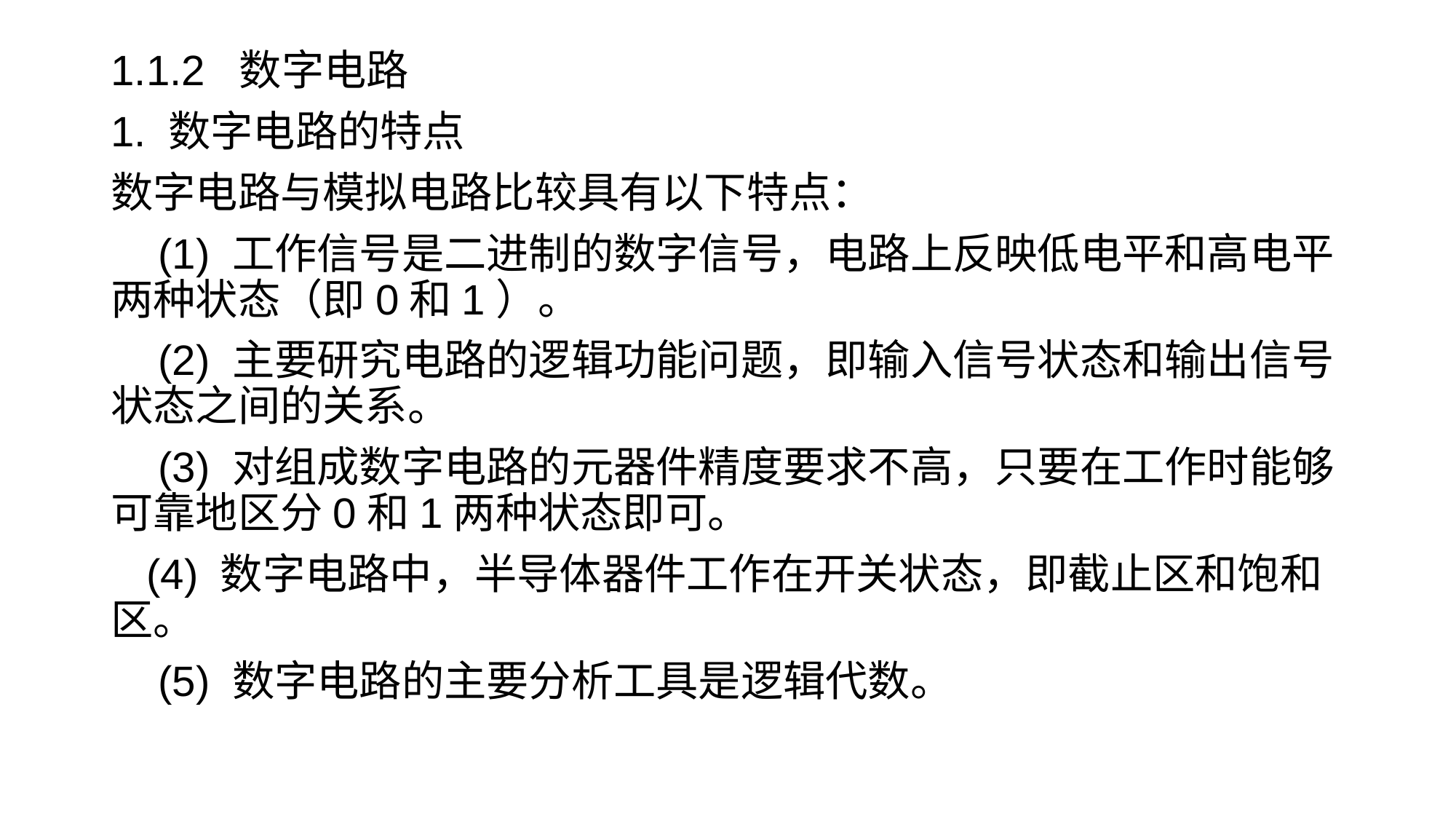

# 1.1.2  数字电路
1. 数字电路的特点
数字电路与模拟电路比较具有以下特点：
    (1) 工作信号是二进制的数字信号，电路上反映低电平和高电平两种状态（即0和1）。
    (2) 主要研究电路的逻辑功能问题，即输入信号状态和输出信号状态之间的关系。
    (3) 对组成数字电路的元器件精度要求不高，只要在工作时能够可靠地区分0和1两种状态即可。
   (4) 数字电路中，半导体器件工作在开关状态，即截止区和饱和区。
    (5) 数字电路的主要分析工具是逻辑代数。